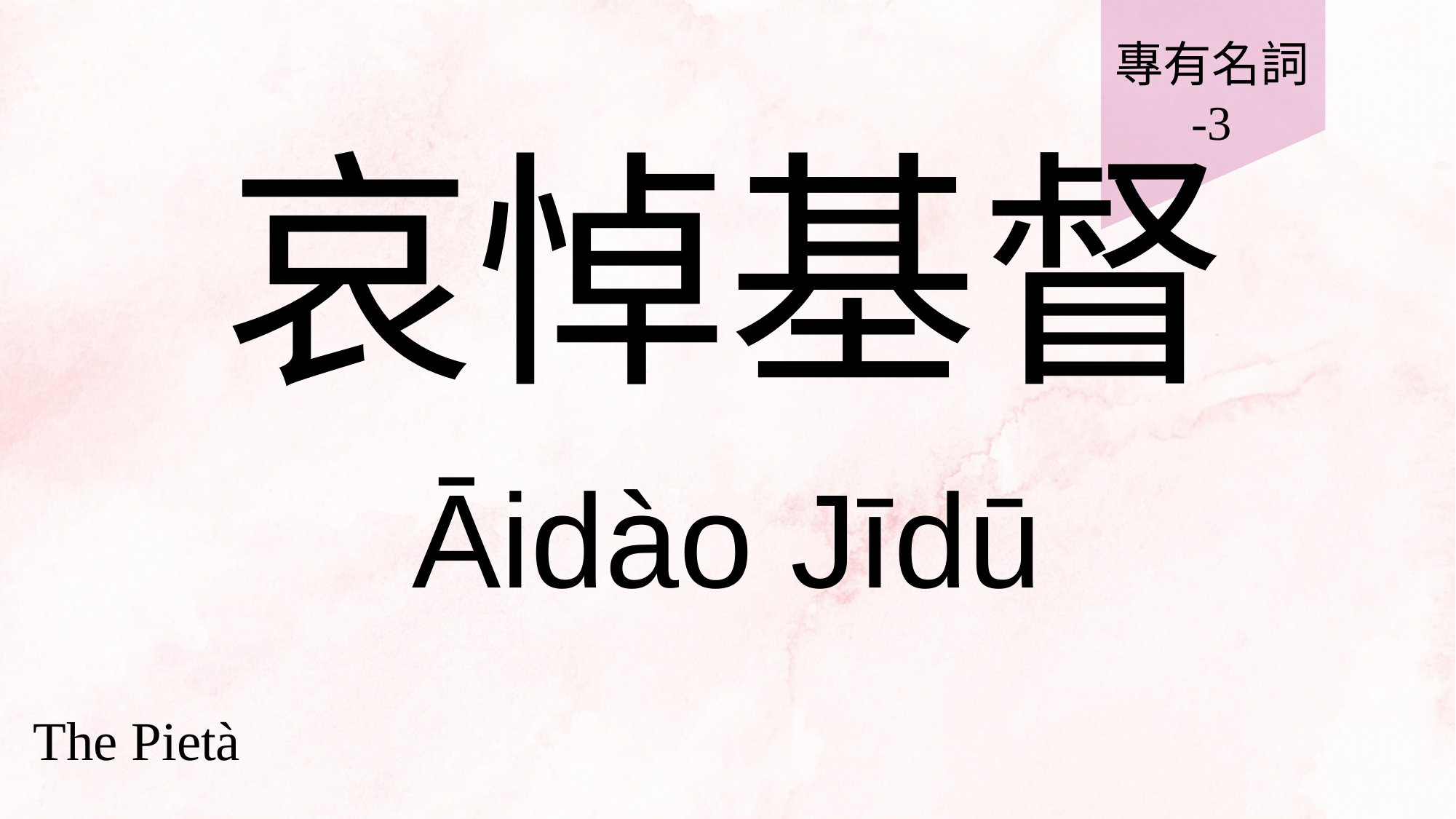

專有名詞
-3
# 哀悼基督
Āidào Jīdū
The Pietà